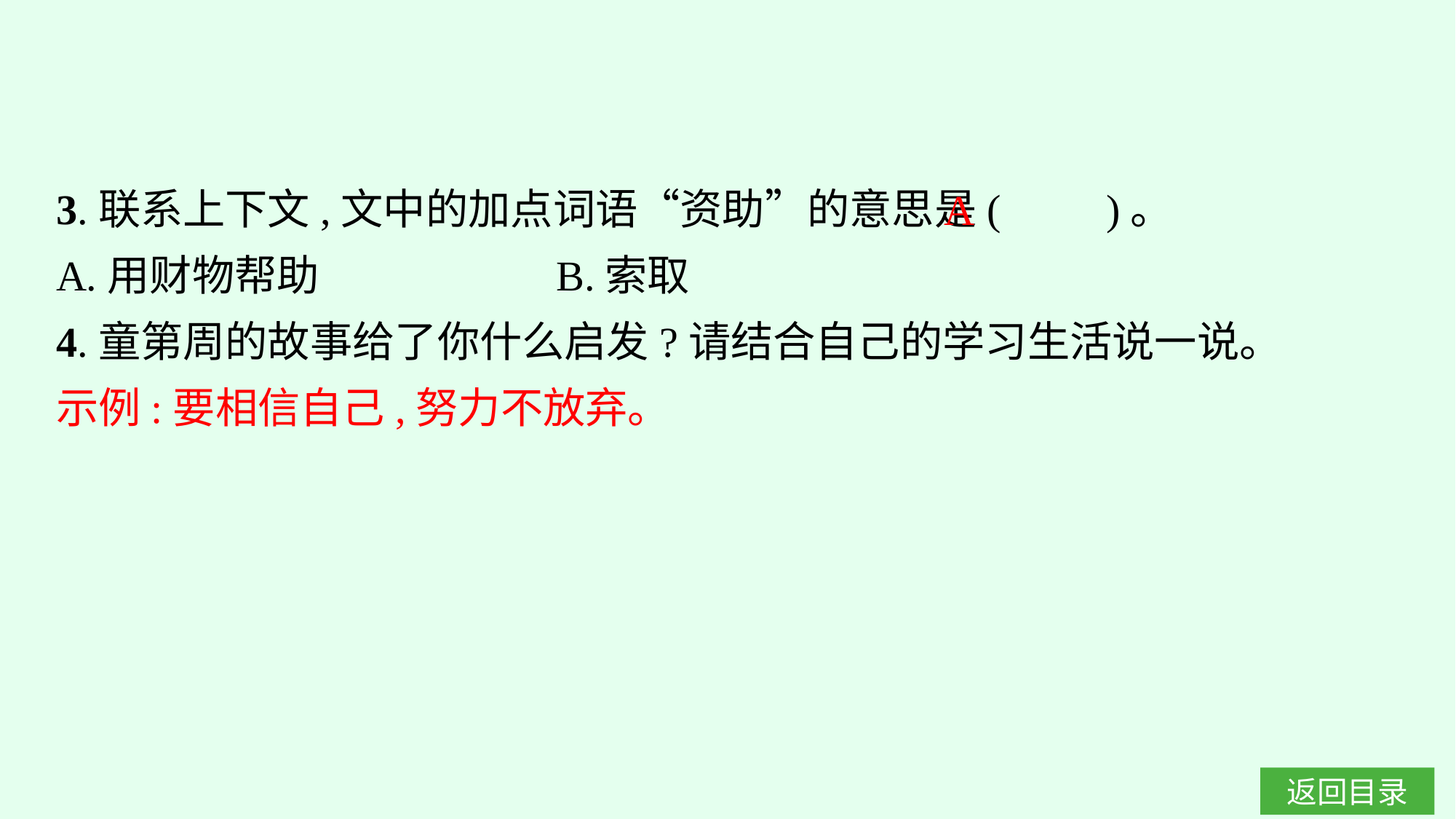

3.联系上下文,文中的加点词语“资助”的意思是(　　)。
A.用财物帮助		B.索取
4.童第周的故事给了你什么启发?请结合自己的学习生活说一说。
示例:要相信自己,努力不放弃。
A